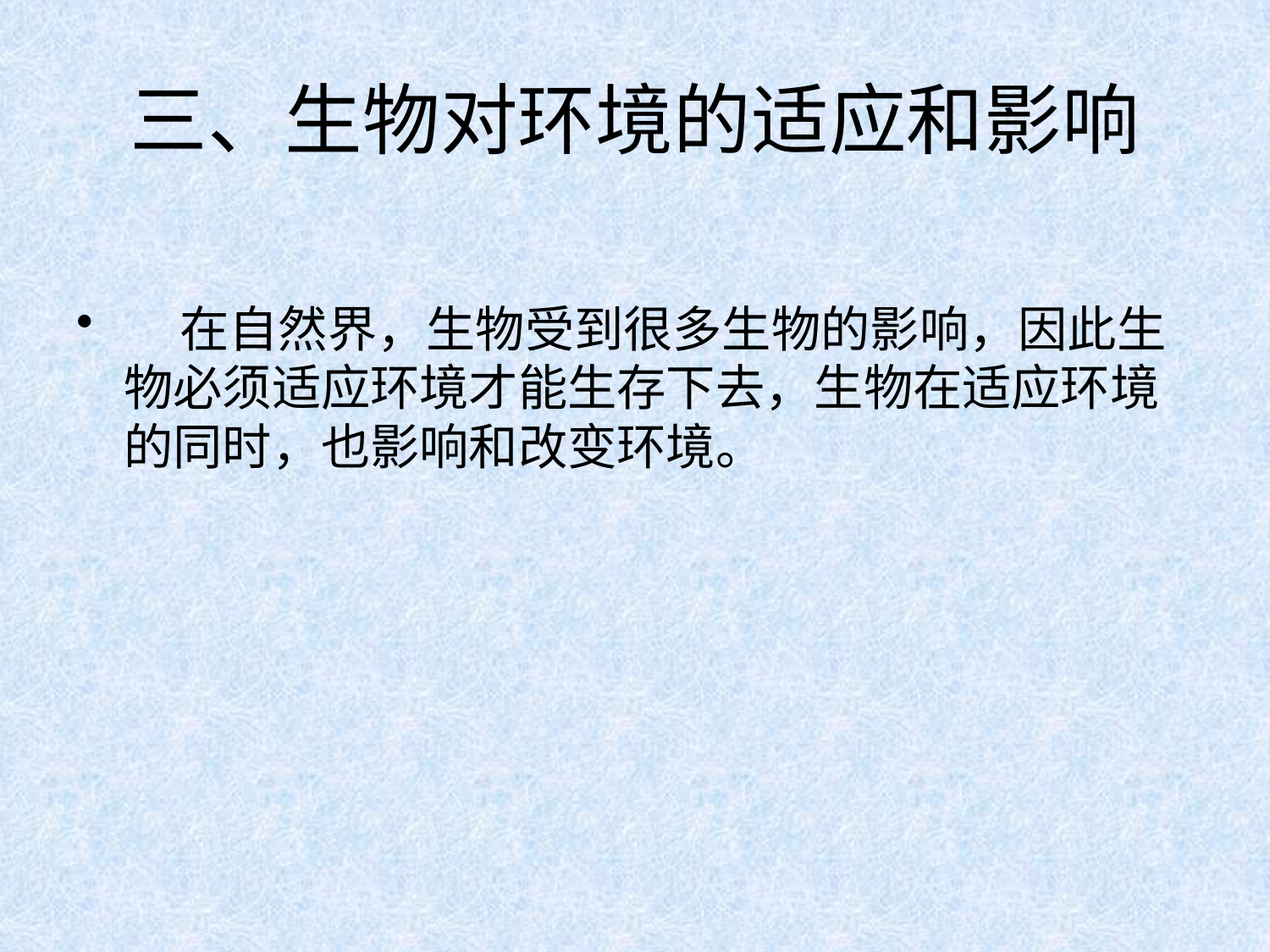

# 三、生物对环境的适应和影响

    在自然界，生物受到很多生物的影响，因此生物必须适应环境才能生存下去，生物在适应环境的同时，也影响和改变环境。